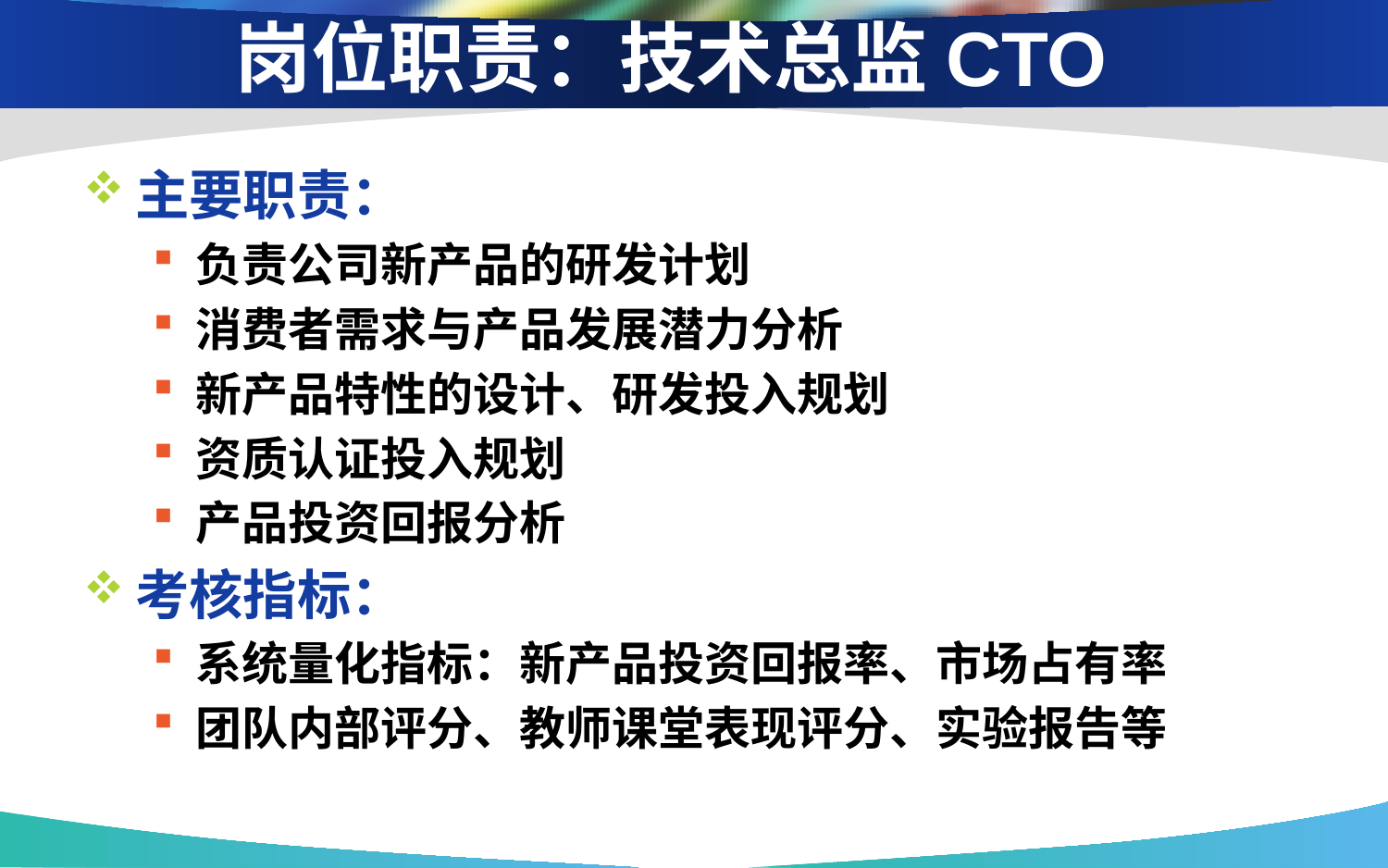

# 岗位职责：技术总监CTO
主要职责：
负责公司新产品的研发计划
消费者需求与产品发展潜力分析
新产品特性的设计、研发投入规划
资质认证投入规划
产品投资回报分析
考核指标：
系统量化指标：新产品投资回报率、市场占有率
团队内部评分、教师课堂表现评分、实验报告等